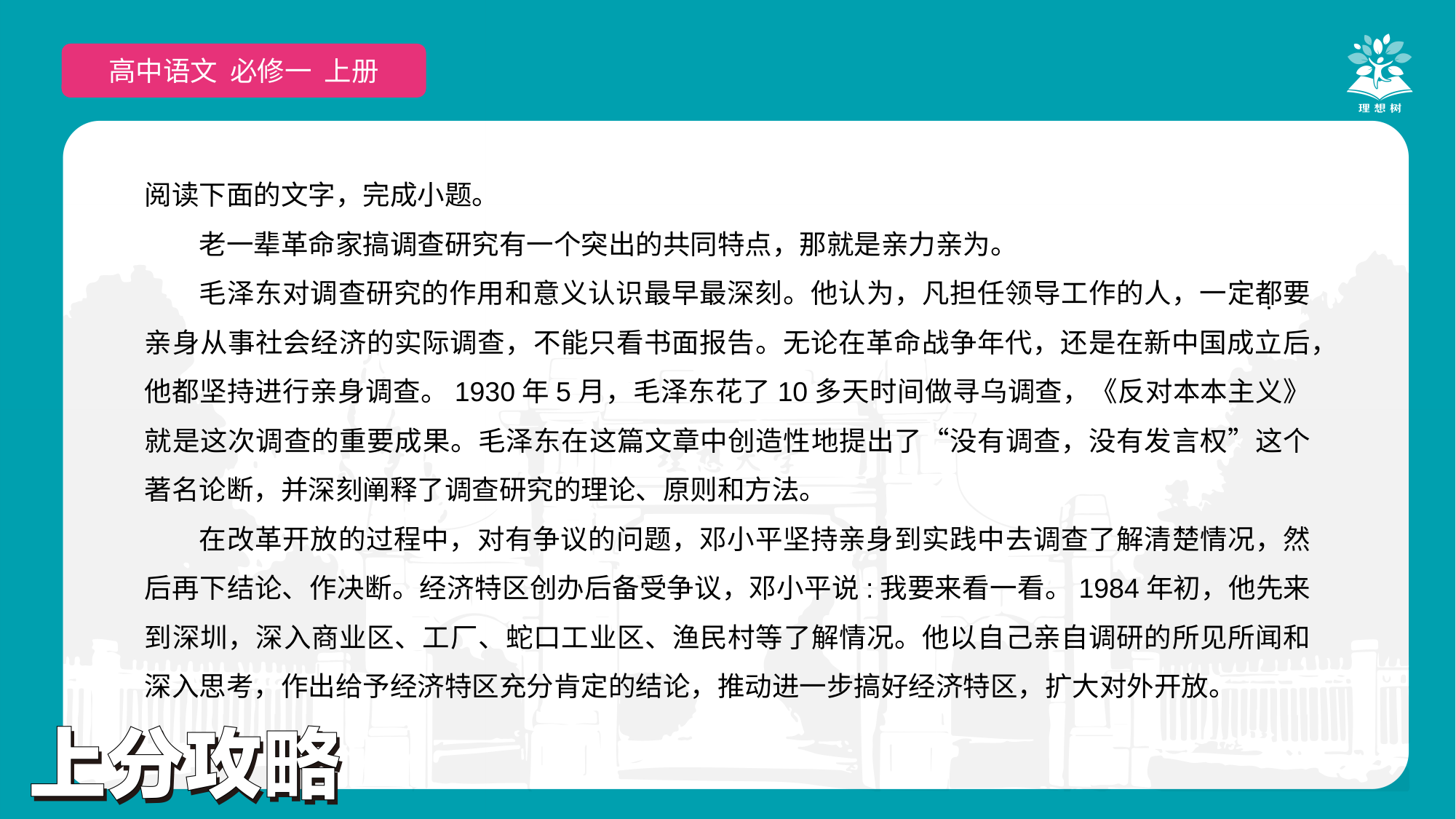

高中语文  选择性必修上
高中语文  必修一  上册
阅读下面的文字，完成小题。
老一辈革命家搞调查研究有一个突出的共同特点，那就是亲力亲为。
毛泽东对调查研究的作用和意义认识最早最深刻。他认为，凡担任领导工作的人，一定都要亲身从事社会经济的实际调查，不能只看书面报告。无论在革命战争年代，还是在新中国成立后，他都坚持进行亲身调查。1930年5月，毛泽东花了10多天时间做寻乌调查，《反对本本主义》就是这次调查的重要成果。毛泽东在这篇文章中创造性地提出了“没有调查，没有发言权”这个著名论断，并深刻阐释了调查研究的理论、原则和方法。
在改革开放的过程中，对有争议的问题，邓小平坚持亲身到实践中去调查了解清楚情况，然后再下结论、作决断。经济特区创办后备受争议，邓小平说:我要来看一看。1984年初，他先来到深圳，深入商业区、工厂、蛇口工业区、渔民村等了解情况。他以自己亲自调研的所见所闻和深入思考，作出给予经济特区充分肯定的结论，推动进一步搞好经济特区，扩大对外开放。
·